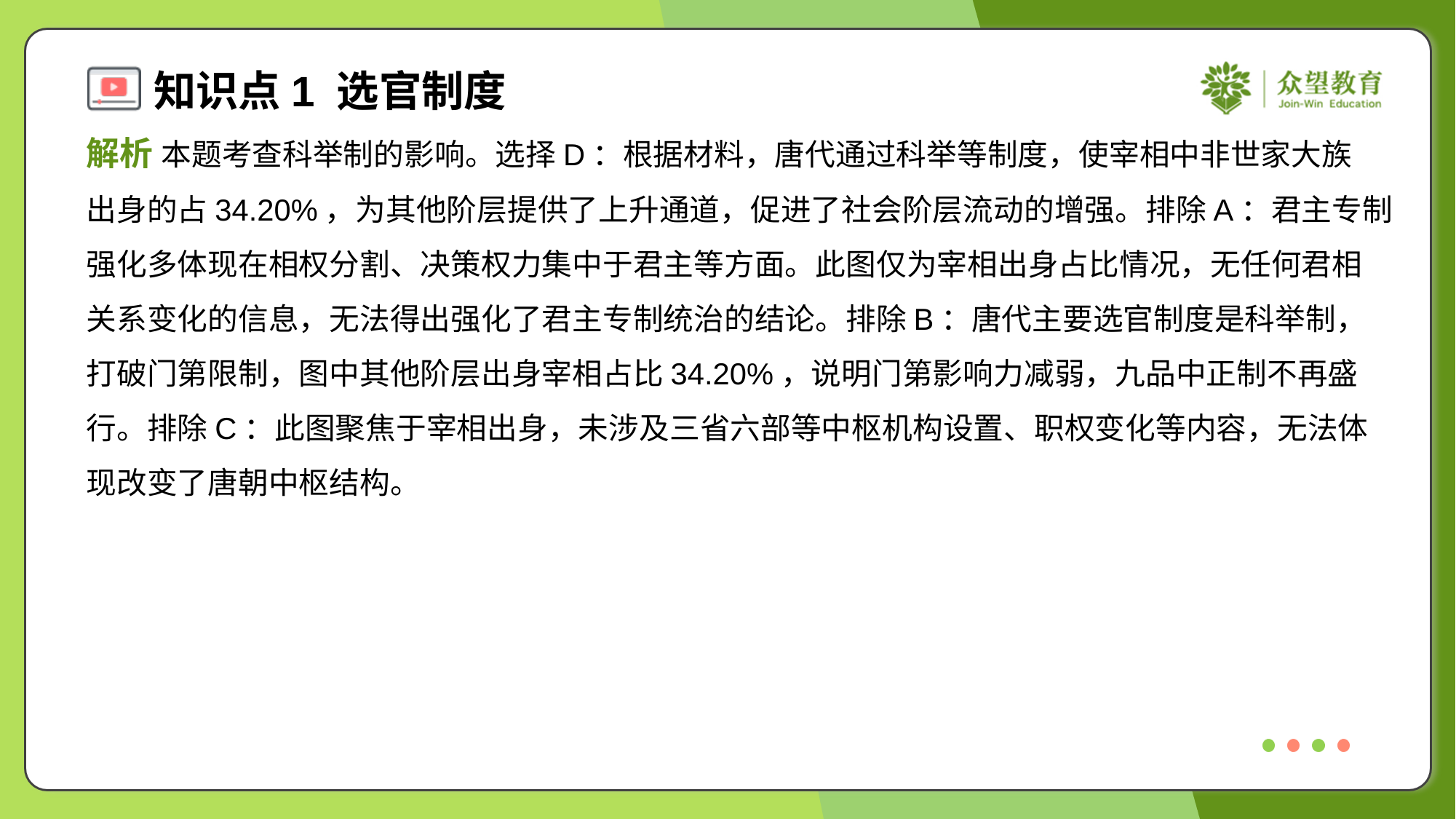

解析 本题考查科举制的影响。选择D：根据材料，唐代通过科举等制度，使宰相中非世家大族
出身的占34.20%，为其他阶层提供了上升通道，促进了社会阶层流动的增强。排除A：君主专制
强化多体现在相权分割、决策权力集中于君主等方面。此图仅为宰相出身占比情况，无任何君相
关系变化的信息，无法得出强化了君主专制统治的结论。排除B：唐代主要选官制度是科举制，
打破门第限制，图中其他阶层出身宰相占比34.20%，说明门第影响力减弱，九品中正制不再盛
行。排除C：此图聚焦于宰相出身，未涉及三省六部等中枢机构设置、职权变化等内容，无法体
现改变了唐朝中枢结构。